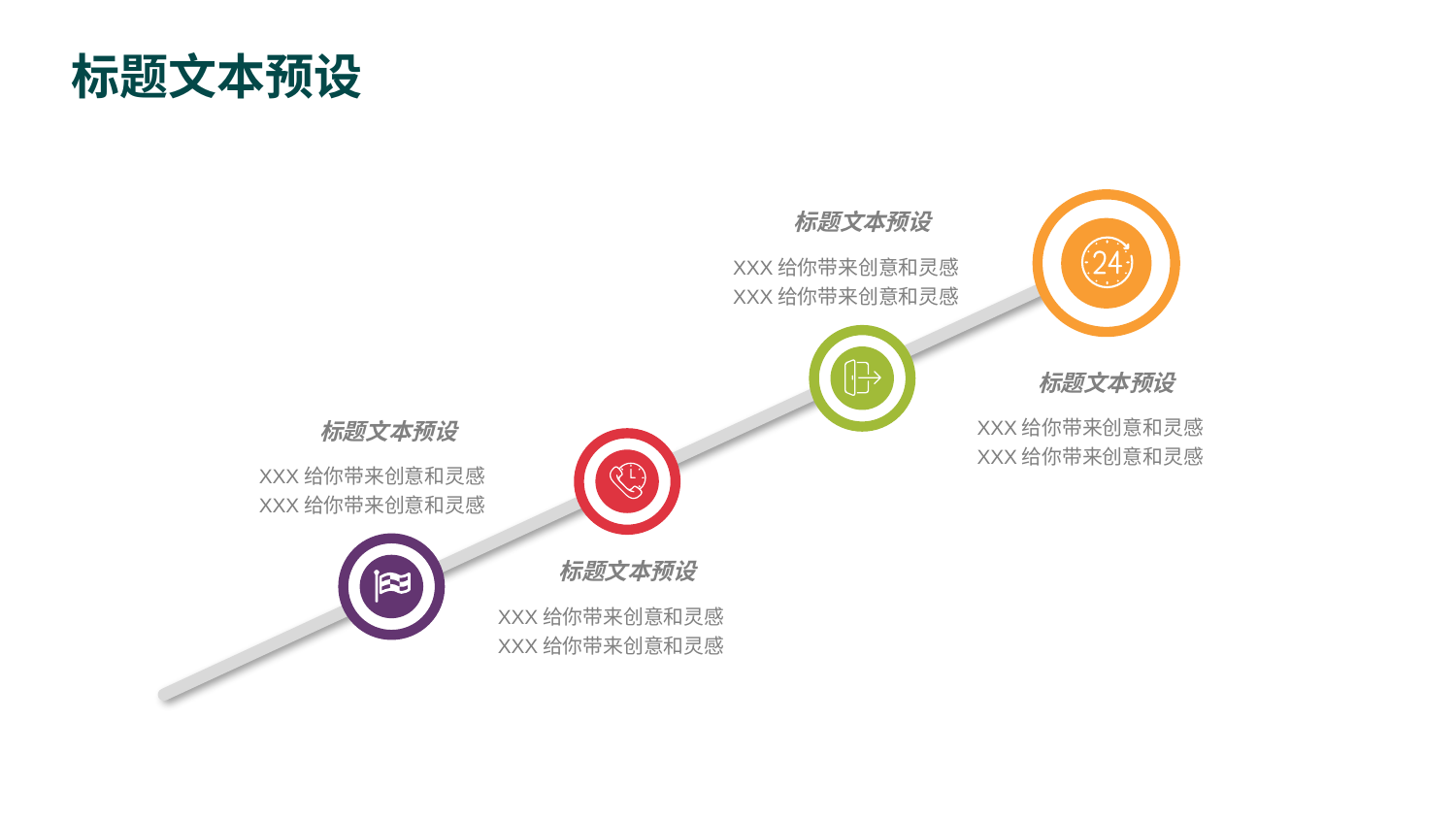

标题文本预设
XXX给你带来创意和灵感
XXX给你带来创意和灵感

标题文本预设
XXX给你带来创意和灵感
XXX给你带来创意和灵感
标题文本预设

XXX给你带来创意和灵感
XXX给你带来创意和灵感

标题文本预设

XXX给你带来创意和灵感
XXX给你带来创意和灵感